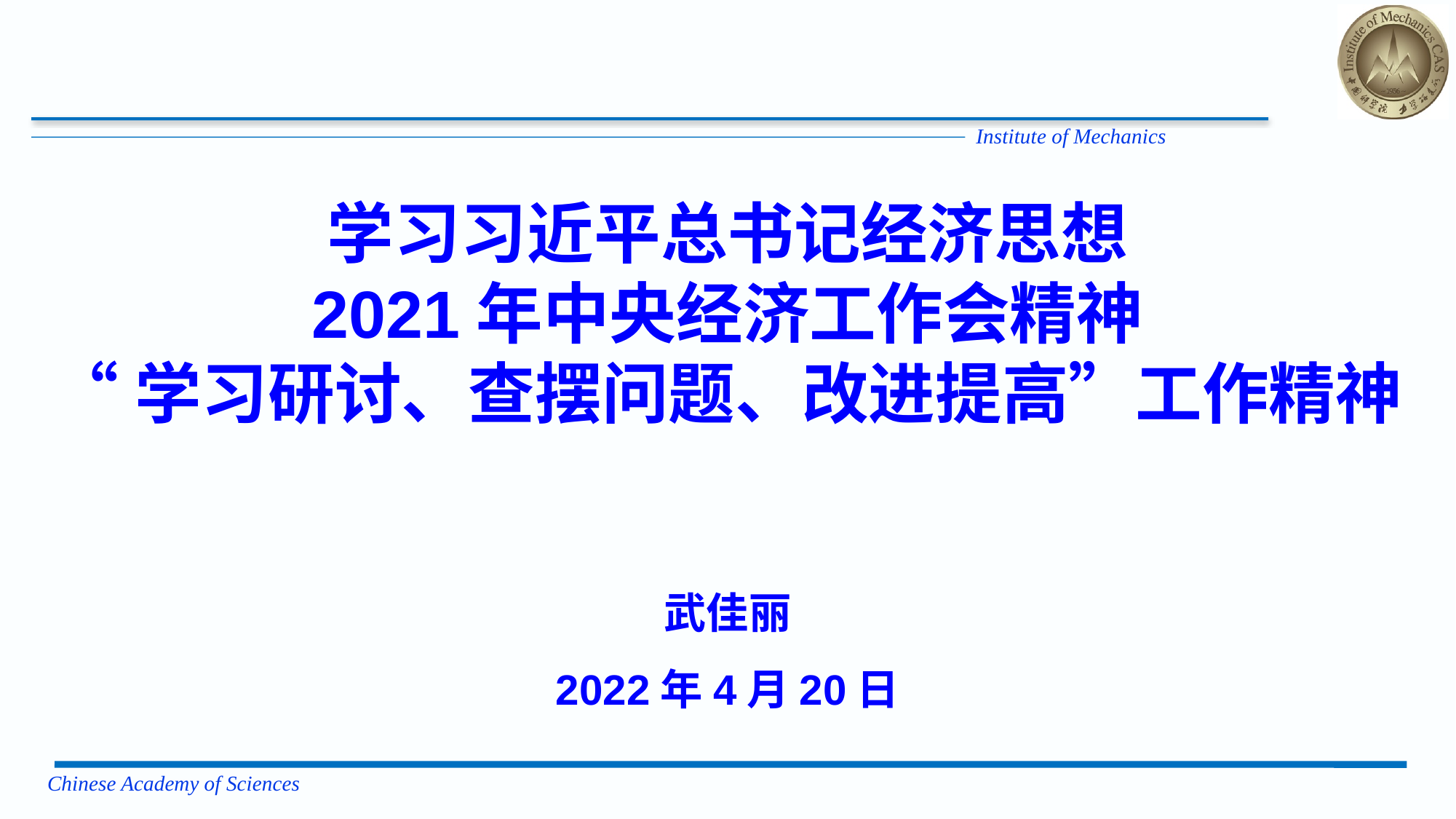

学习习近平总书记经济思想
2021年中央经济工作会精神
“学习研讨、查摆问题、改进提高”工作精神
武佳丽
2022年4月20日
1